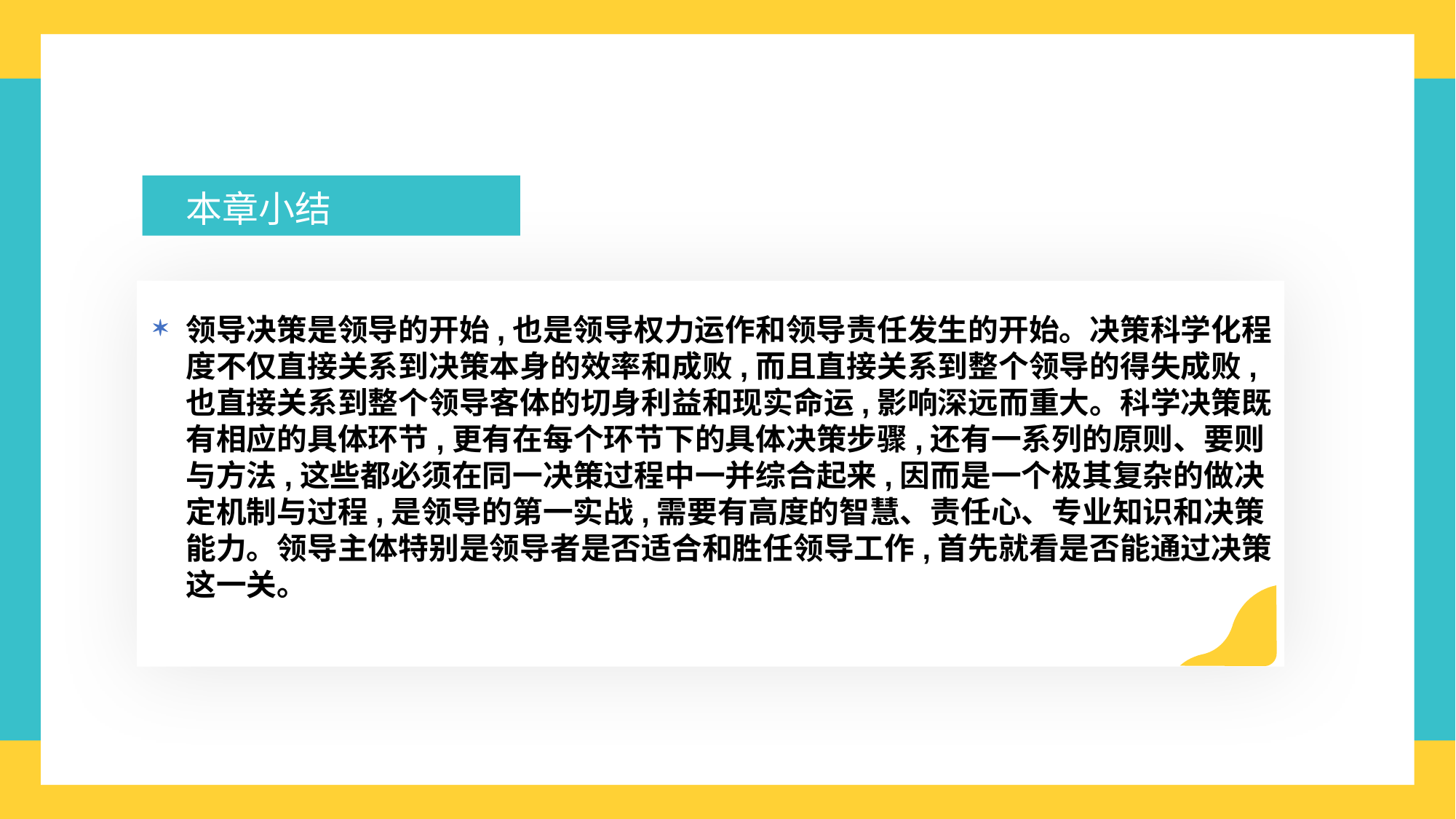

本章小结

领导决策是领导的开始,也是领导权力运作和领导责任发生的开始。决策科学化程度不仅直接关系到决策本身的效率和成败,而且直接关系到整个领导的得失成败,也直接关系到整个领导客体的切身利益和现实命运,影响深远而重大。科学决策既有相应的具体环节,更有在每个环节下的具体决策步骤,还有一系列的原则、要则与方法,这些都必须在同一决策过程中一并综合起来,因而是一个极其复杂的做决定机制与过程,是领导的第一实战,需要有高度的智慧、责任心、专业知识和决策能力。领导主体特别是领导者是否适合和胜任领导工作,首先就看是否能通过决策这一关。